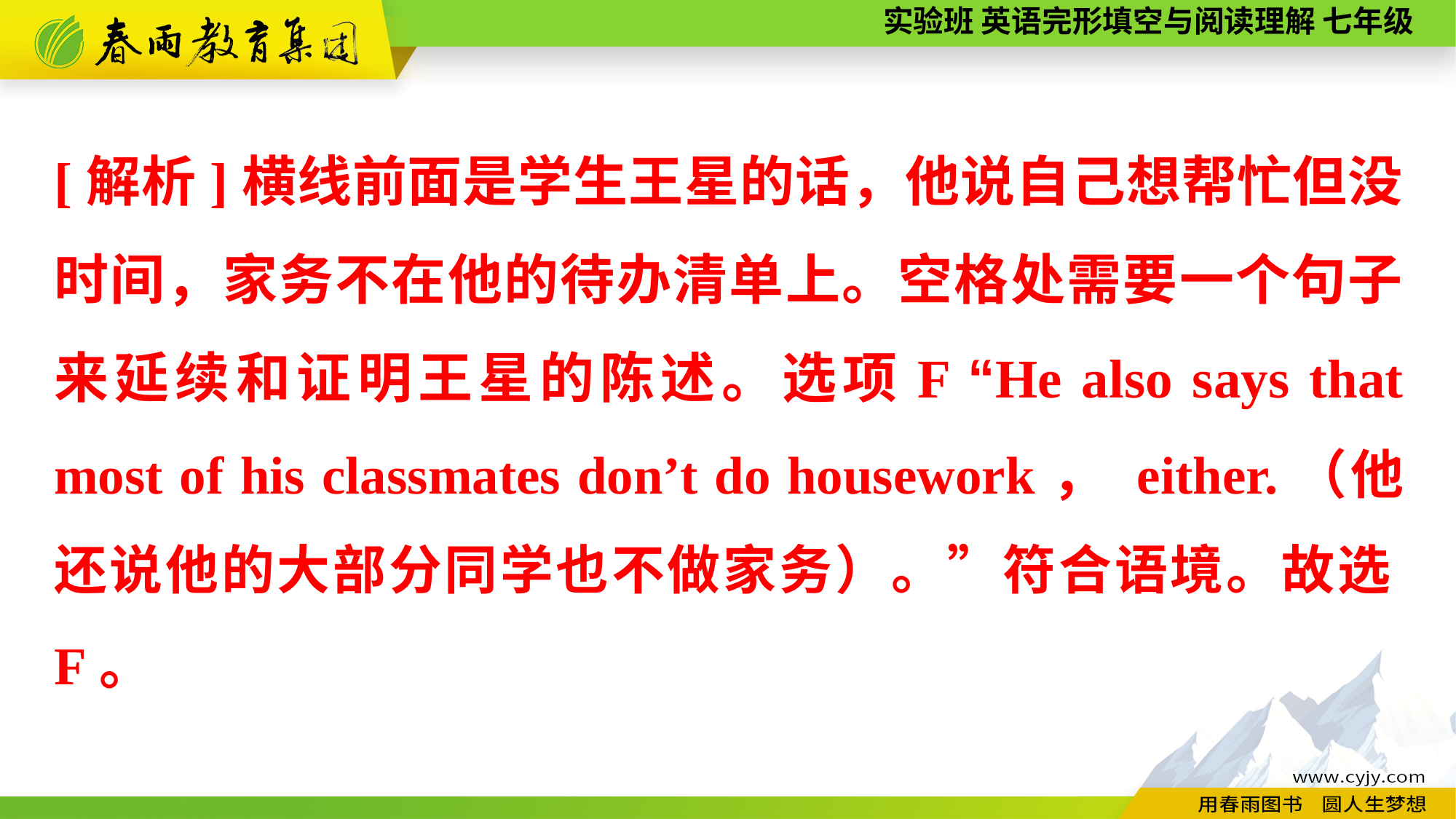

[解析]横线前面是学生王星的话，他说自己想帮忙但没时间，家务不在他的待办清单上。空格处需要一个句子来延续和证明王星的陈述。选项F “He also says that most of his classmates don’t do housework， either.（他还说他的大部分同学也不做家务）。”符合语境。故选F。